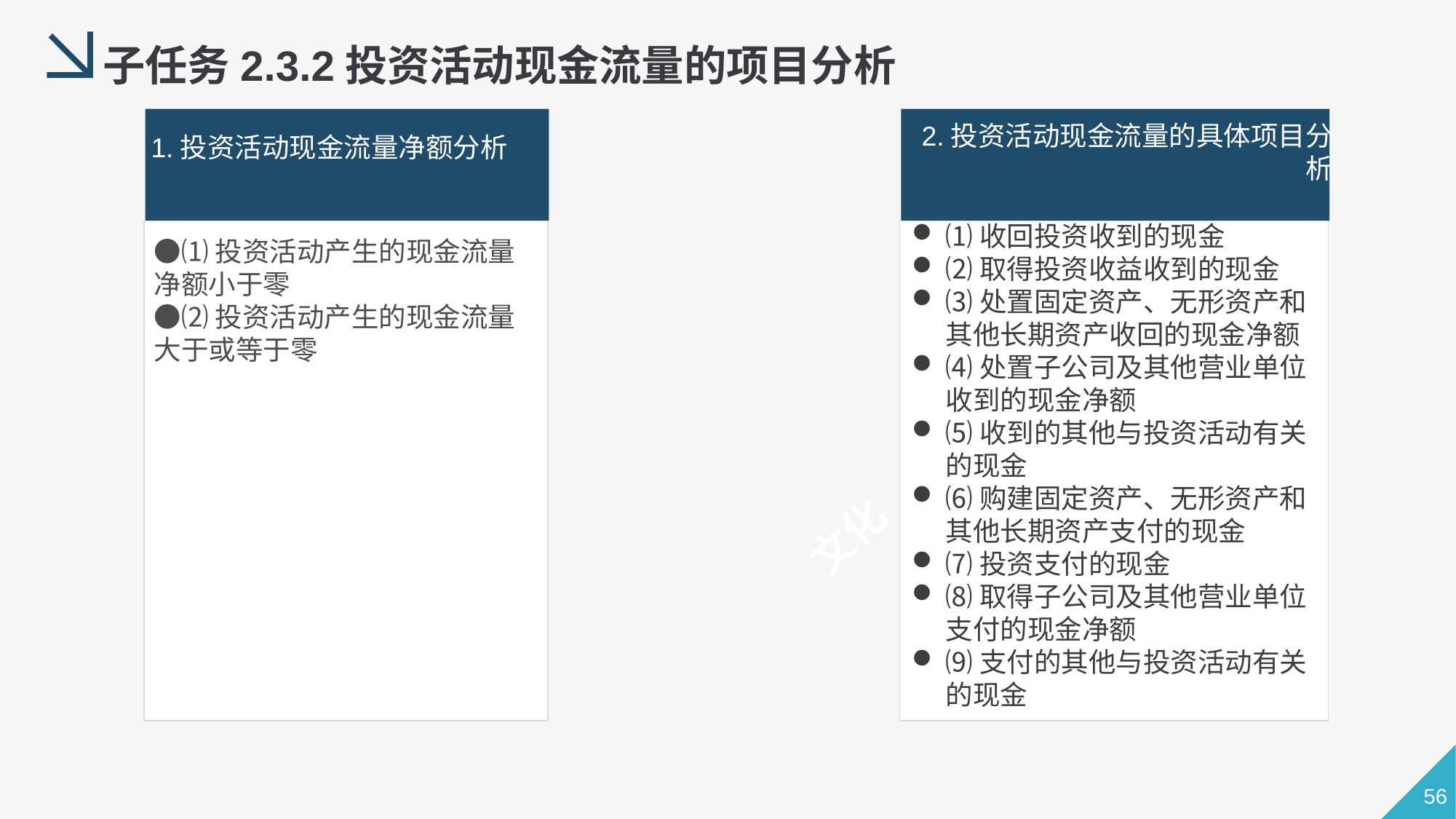

子任务2.3.2投资活动现金流量的项目分析

2.投资活动现金流量的具体项目分析
1.投资活动现金流量净额分析
⑴收回投资收到的现金
⑵取得投资收益收到的现金
⑶处置固定资产、无形资产和其他长期资产收回的现金净额
⑷处置子公司及其他营业单位收到的现金净额
⑸收到的其他与投资活动有关的现金
⑹购建固定资产、无形资产和其他长期资产支付的现金
⑺投资支付的现金
⑻取得子公司及其他营业单位支付的现金净额
⑼支付的其他与投资活动有关的现金
●⑴投资活动产生的现金流量净额小于零
●⑵投资活动产生的现金流量大于或等于零
文化